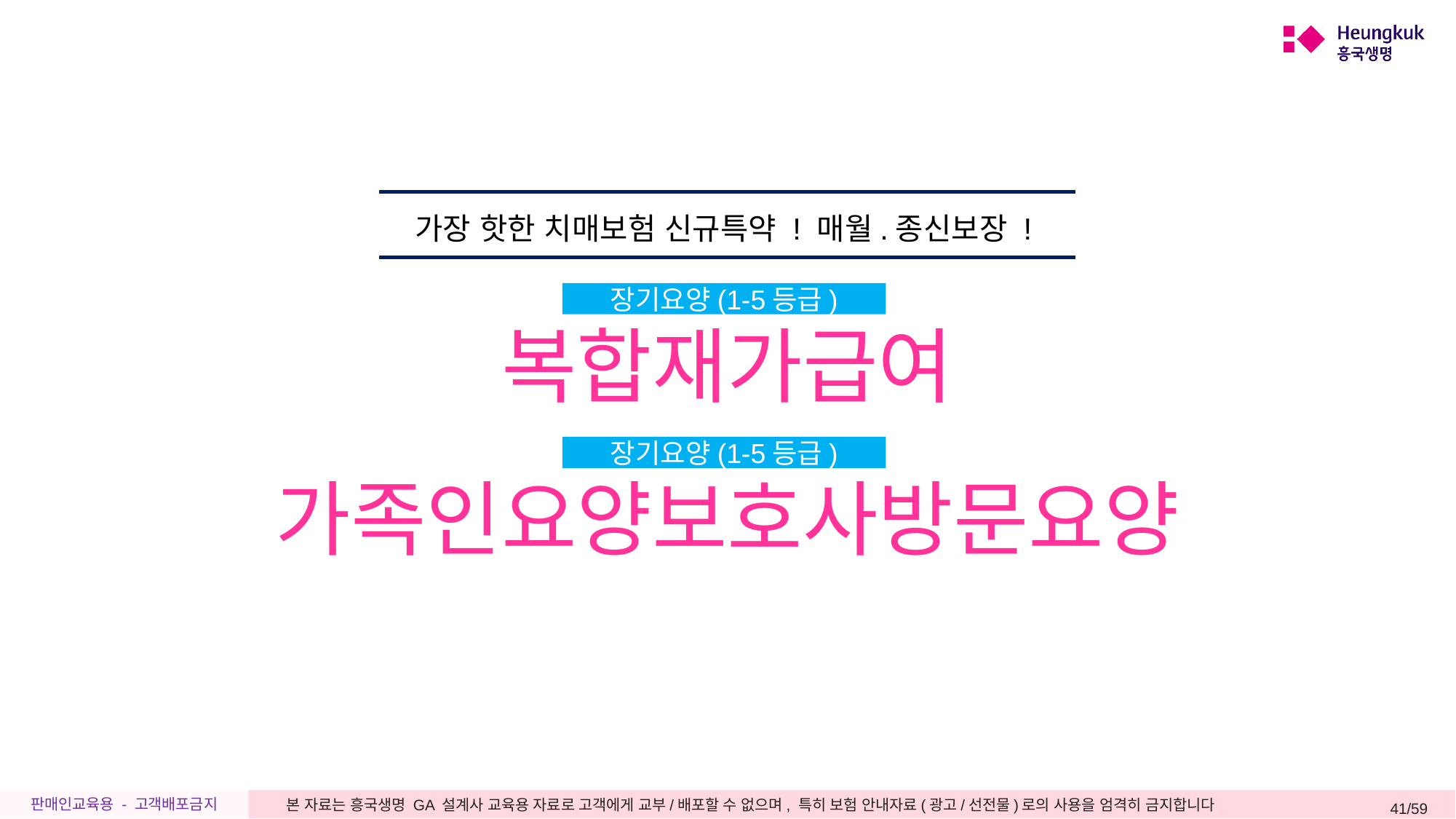

가장 핫한 치매보험 신규특약 ! 매월.종신보장 !
장기요양(1-5등급)
복합재가급여
장기요양(1-5등급)
가족인요양보호사방문요양
41/59